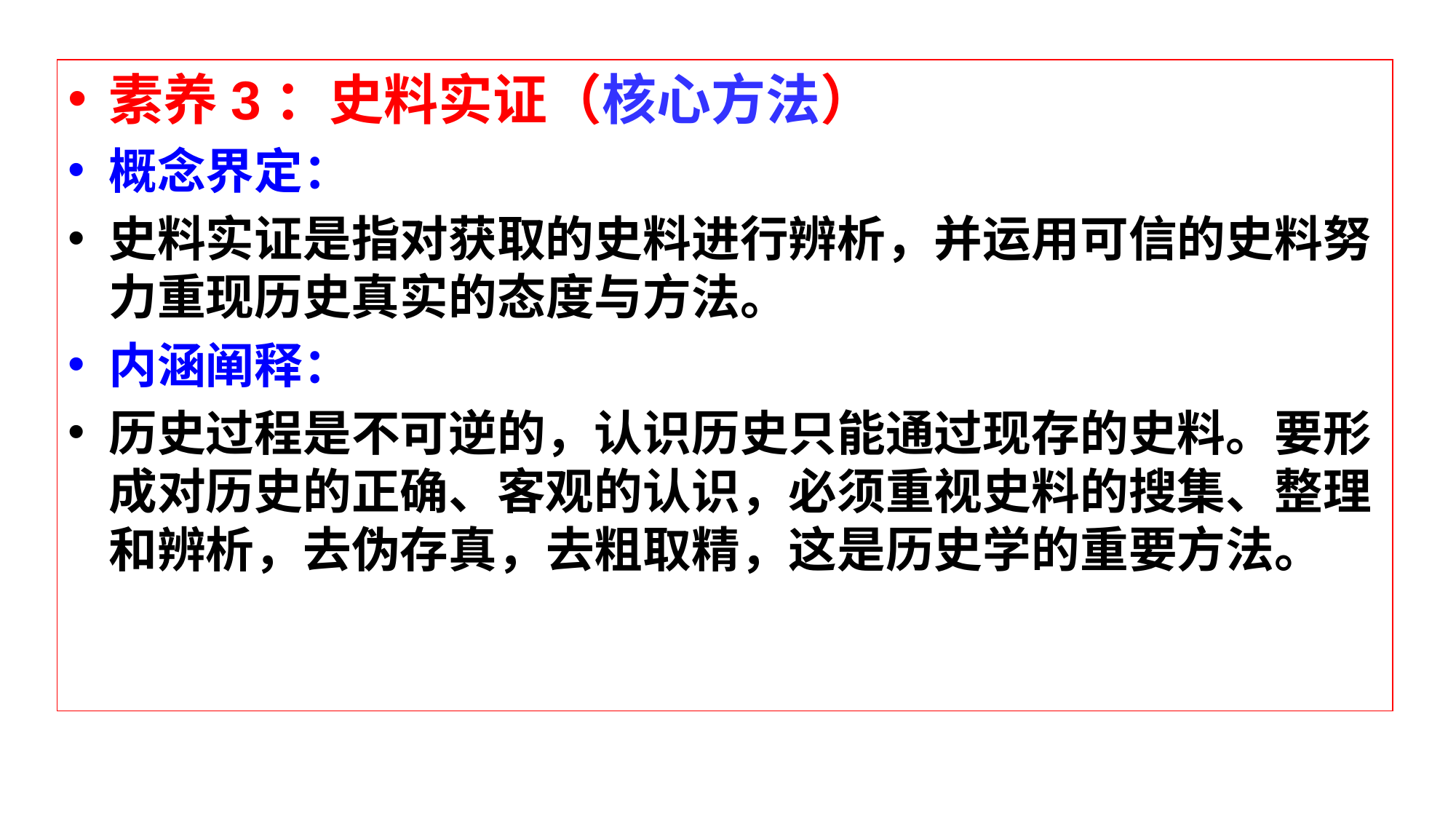

素养3：史料实证（核心方法）
概念界定：
史料实证是指对获取的史料进行辨析，并运用可信的史料努力重现历史真实的态度与方法。
内涵阐释：
历史过程是不可逆的，认识历史只能通过现存的史料。要形成对历史的正确、客观的认识，必须重视史料的搜集、整理和辨析，去伪存真，去粗取精，这是历史学的重要方法。